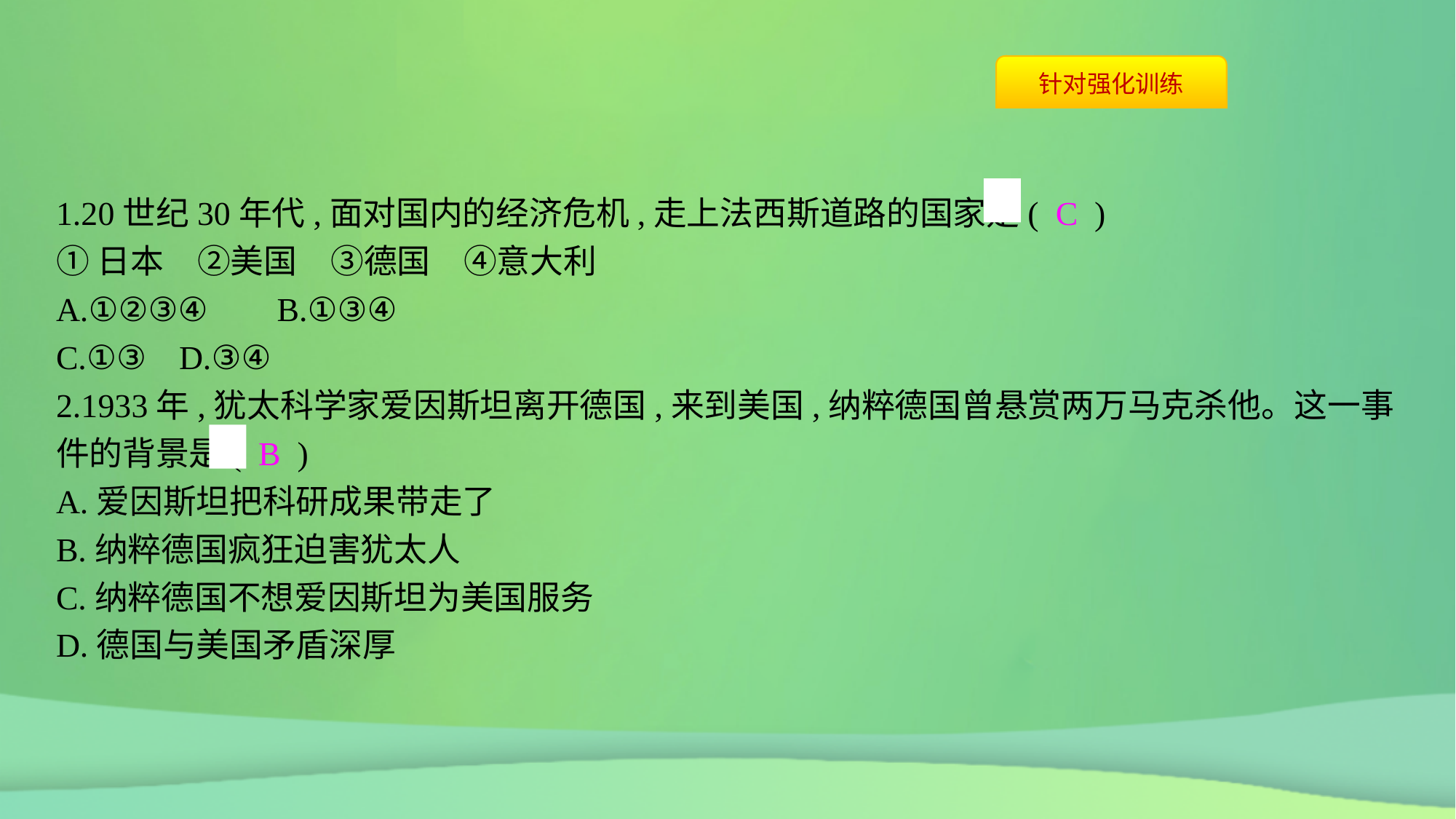

1.20世纪30年代,面对国内的经济危机,走上法西斯道路的国家是(  C  )
①日本　②美国　③德国　④意大利
A.①②③④	B.①③④
C.①③	D.③④
2.1933年,犹太科学家爱因斯坦离开德国,来到美国,纳粹德国曾悬赏两万马克杀他。这一事件的背景是(  B  )
A.爱因斯坦把科研成果带走了
B.纳粹德国疯狂迫害犹太人
C.纳粹德国不想爱因斯坦为美国服务
D.德国与美国矛盾深厚